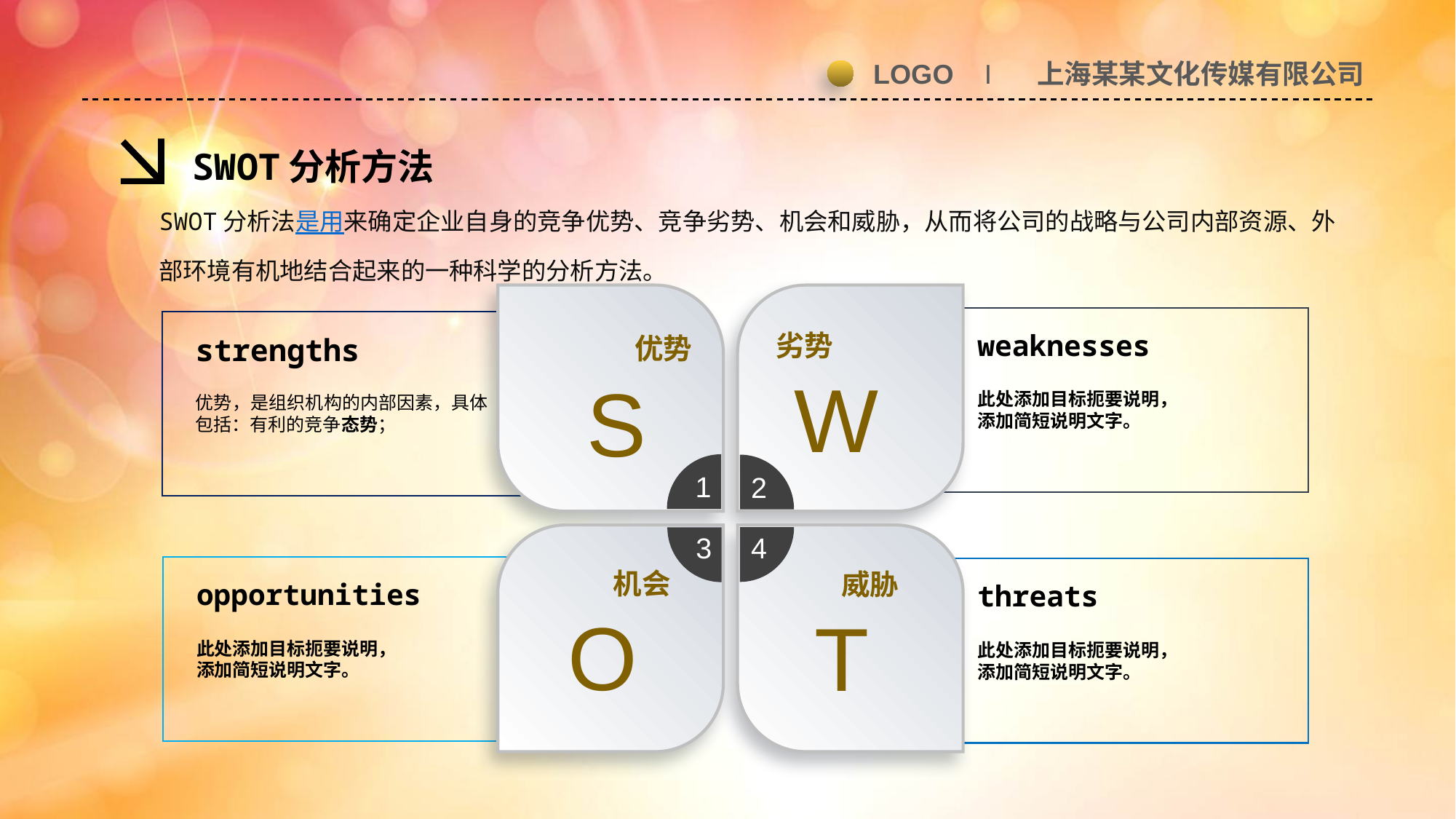

LOGO    I     上海某某文化传媒有限公司

SWOT分析方法
SWOT分析法是用来确定企业自身的竞争优势、竞争劣势、机会和威胁，从而将公司的战略与公司内部资源、外部环境有机地结合起来的一种科学的分析方法。

劣势
优势
W
S

1
2

4
3
机会
威胁
T
O

weaknesses
此处添加目标扼要说明，
添加简短说明文字。

strengths
优势，是组织机构的内部因素，具体包括：有利的竞争态势；

opportunities
此处添加目标扼要说明，
添加简短说明文字。

threats
此处添加目标扼要说明，
添加简短说明文字。